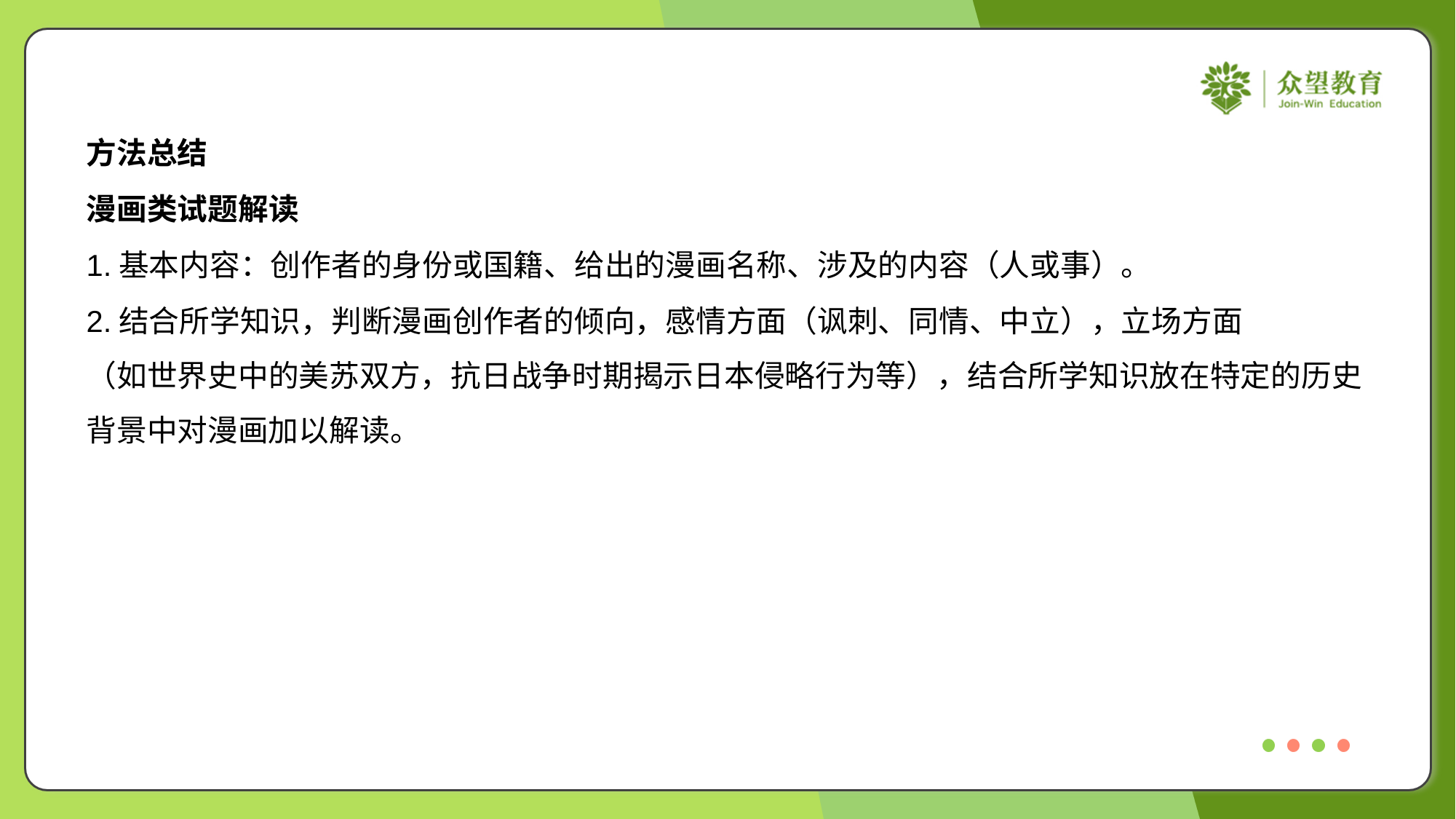

方法总结
漫画类试题解读
1.基本内容：创作者的身份或国籍、给出的漫画名称、涉及的内容（人或事）。
2.结合所学知识，判断漫画创作者的倾向，感情方面（讽刺、同情、中立），立场方面
（如世界史中的美苏双方，抗日战争时期揭示日本侵略行为等），结合所学知识放在特定的历史
背景中对漫画加以解读。